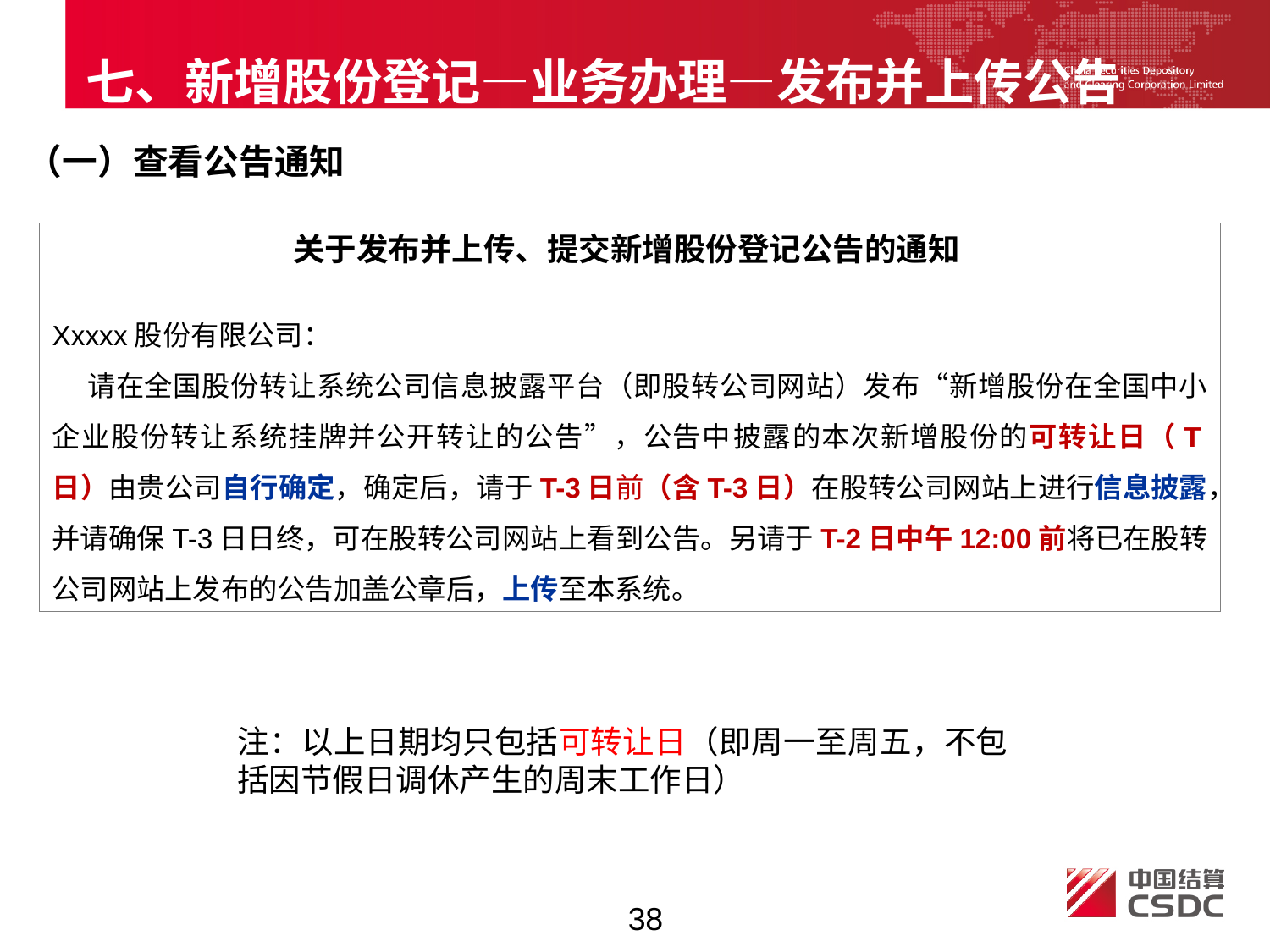

七、新增股份登记—业务办理—发布并上传公告
（一）查看公告通知
关于发布并上传、提交新增股份登记公告的通知

Xxxxx股份有限公司：
    请在全国股份转让系统公司信息披露平台（即股转公司网站）发布“新增股份在全国中小企业股份转让系统挂牌并公开转让的公告”，公告中披露的本次新增股份的可转让日（T日）由贵公司自行确定，确定后，请于T-3日前（含T-3日）在股转公司网站上进行信息披露，并请确保T-3日日终，可在股转公司网站上看到公告。另请于T-2日中午12:00前将已在股转公司网站上发布的公告加盖公章后，上传至本系统。
注：以上日期均只包括可转让日（即周一至周五，不包括因节假日调休产生的周末工作日）
38